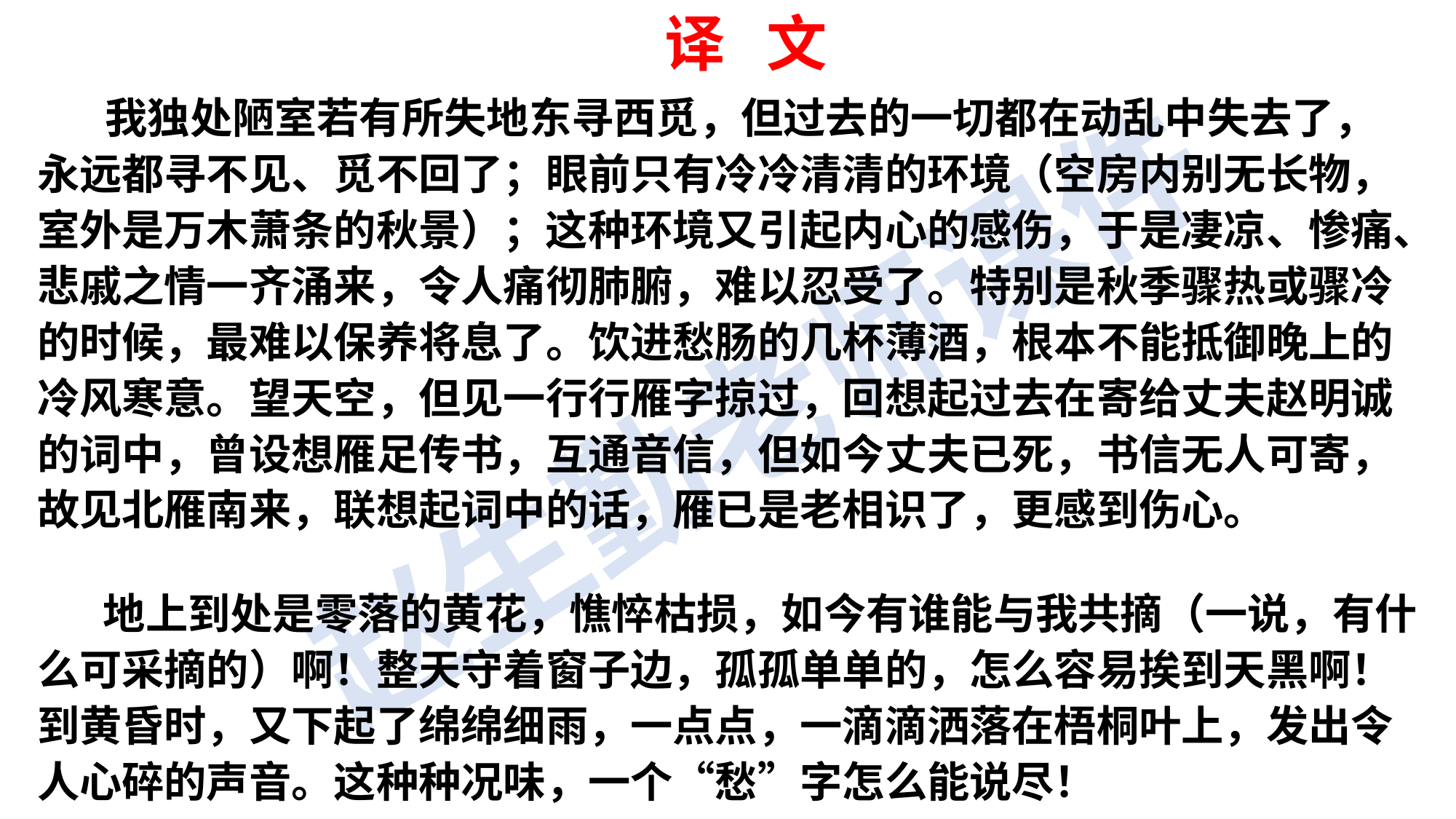

译   文
      我独处陋室若有所失地东寻西觅，但过去的一切都在动乱中失去了，永远都寻不见、觅不回了；眼前只有冷冷清清的环境（空房内别无长物，室外是万木萧条的秋景）；这种环境又引起内心的感伤，于是凄凉、惨痛、悲戚之情一齐涌来，令人痛彻肺腑，难以忍受了。特别是秋季骤热或骤冷的时候，最难以保养将息了。饮进愁肠的几杯薄酒，根本不能抵御晚上的冷风寒意。望天空，但见一行行雁字掠过，回想起过去在寄给丈夫赵明诚的词中，曾设想雁足传书，互通音信，但如今丈夫已死，书信无人可寄，故见北雁南来，联想起词中的话，雁已是老相识了，更感到伤心。
       地上到处是零落的黄花，憔悴枯损，如今有谁能与我共摘（一说，有什么可采摘的）啊！整天守着窗子边，孤孤单单的，怎么容易挨到天黑啊！到黄昏时，又下起了绵绵细雨，一点点，一滴滴洒落在梧桐叶上，发出令人心碎的声音。这种种况味，一个“愁”字怎么能说尽！